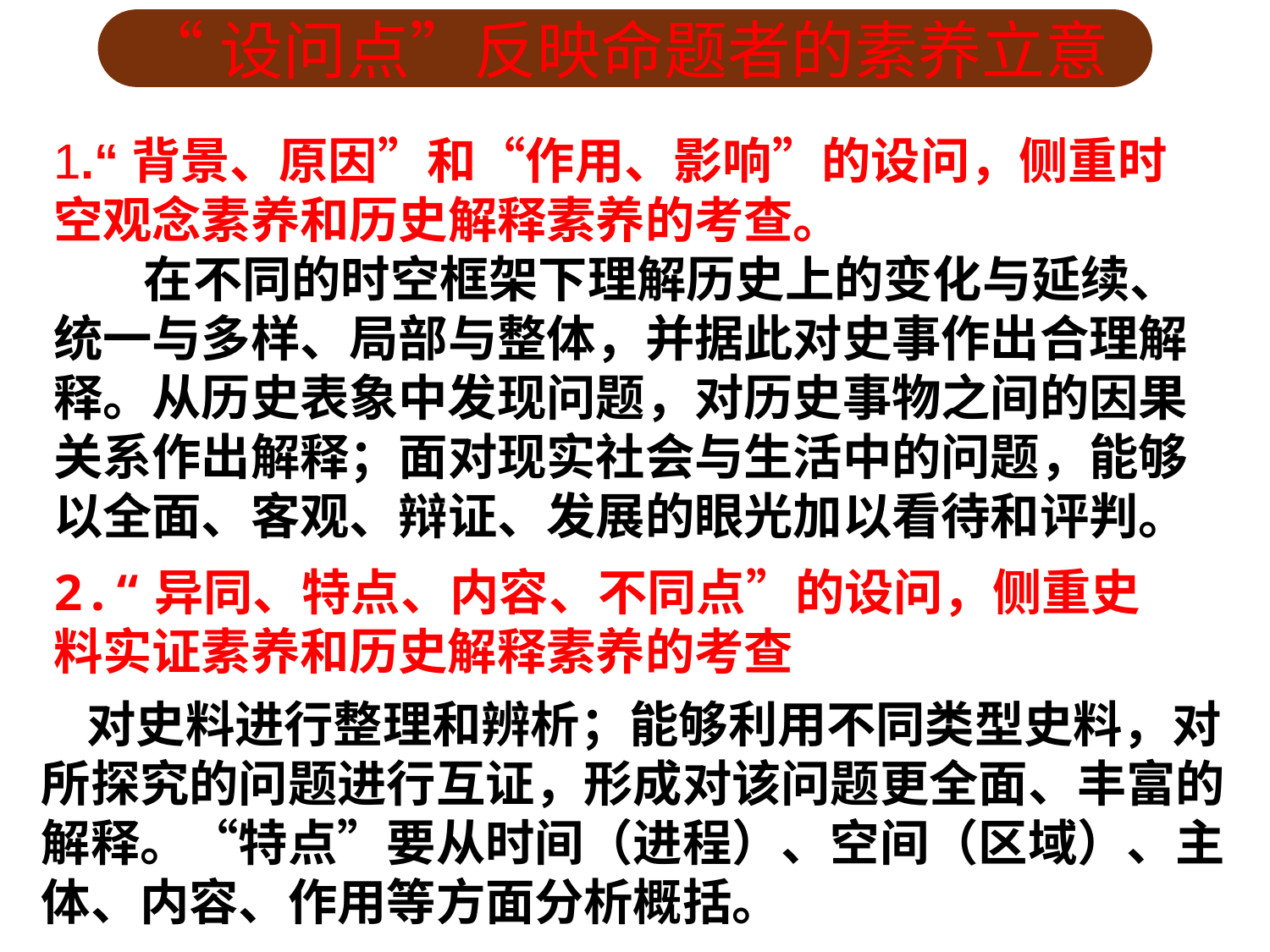

“设问点”反映命题者的素养立意
1.“背景、原因”和“作用、影响”的设问，侧重时空观念素养和历史解释素养的考查。
       在不同的时空框架下理解历史上的变化与延续、统一与多样、局部与整体，并据此对史事作出合理解释。从历史表象中发现问题，对历史事物之间的因果关系作出解释；面对现实社会与生活中的问题，能够以全面、客观、辩证、发展的眼光加以看待和评判。
2.“异同、特点、内容、不同点”的设问，侧重史料实证素养和历史解释素养的考查
   对史料进行整理和辨析；能够利用不同类型史料，对所探究的问题进行互证，形成对该问题更全面、丰富的解释。“特点”要从时间（进程）、空间（区域）、主体、内容、作用等方面分析概括。